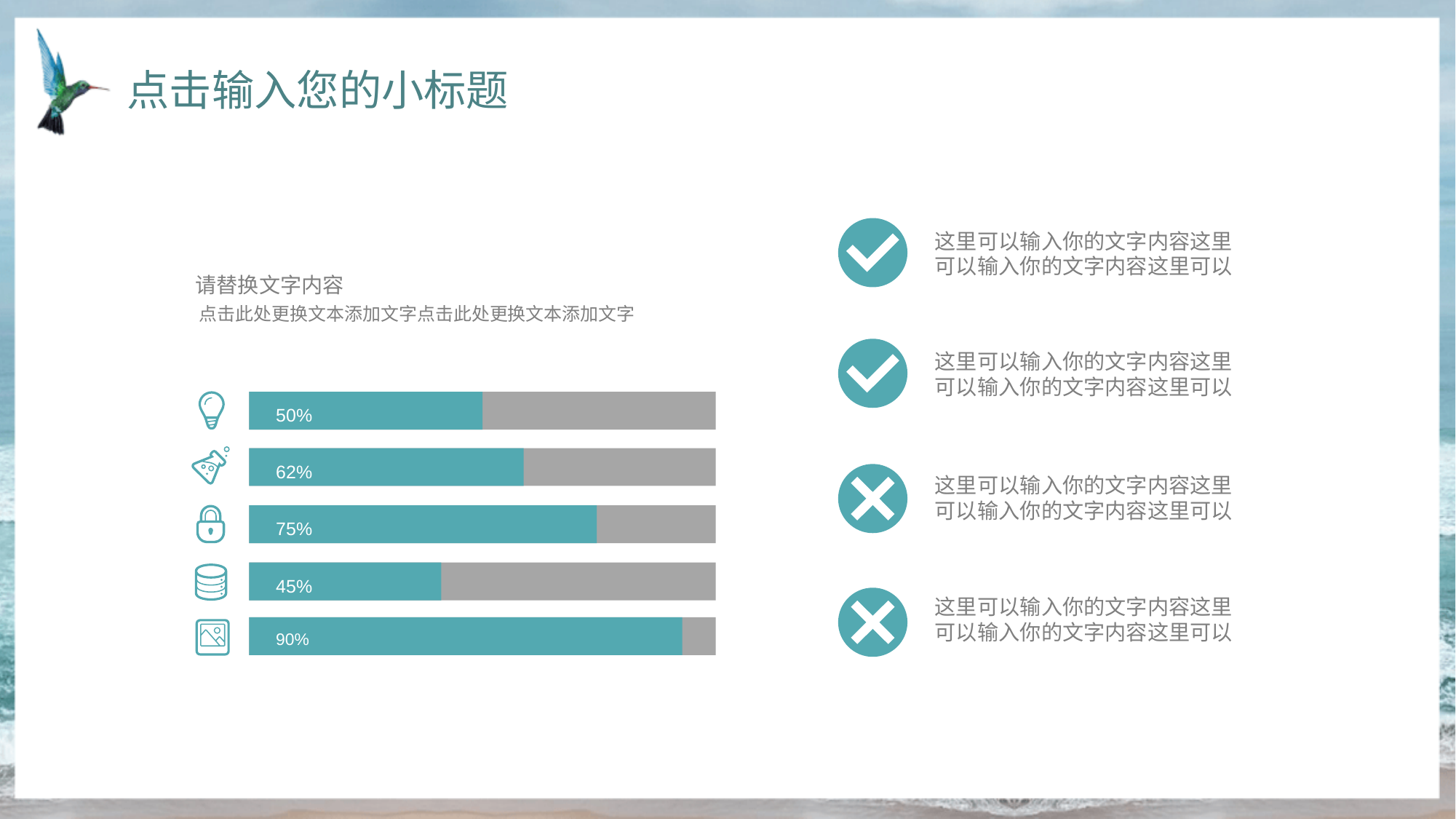

点击输入您的小标题

这里可以输入你的文字内容这里可以输入你的文字内容这里可以
请替换文字内容
点击此处更换文本添加文字点击此处更换文本添加文字

50%

62%

75%

45%

90%

这里可以输入你的文字内容这里可以输入你的文字内容这里可以

这里可以输入你的文字内容这里可以输入你的文字内容这里可以

这里可以输入你的文字内容这里可以输入你的文字内容这里可以